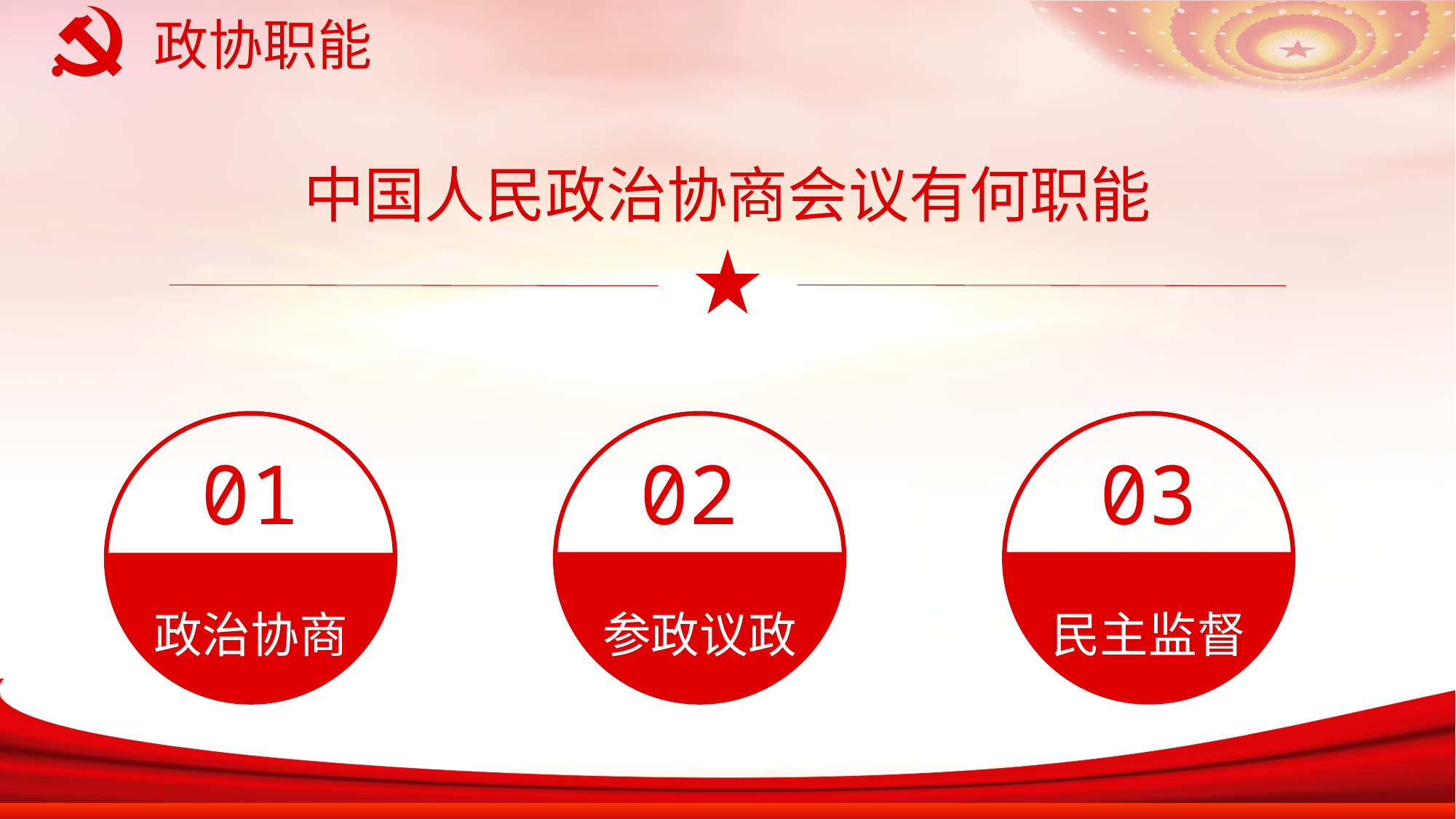

政协职能
中国人民政治协商会议有何职能

01
政治协商

02
参政议政

03
民主监督